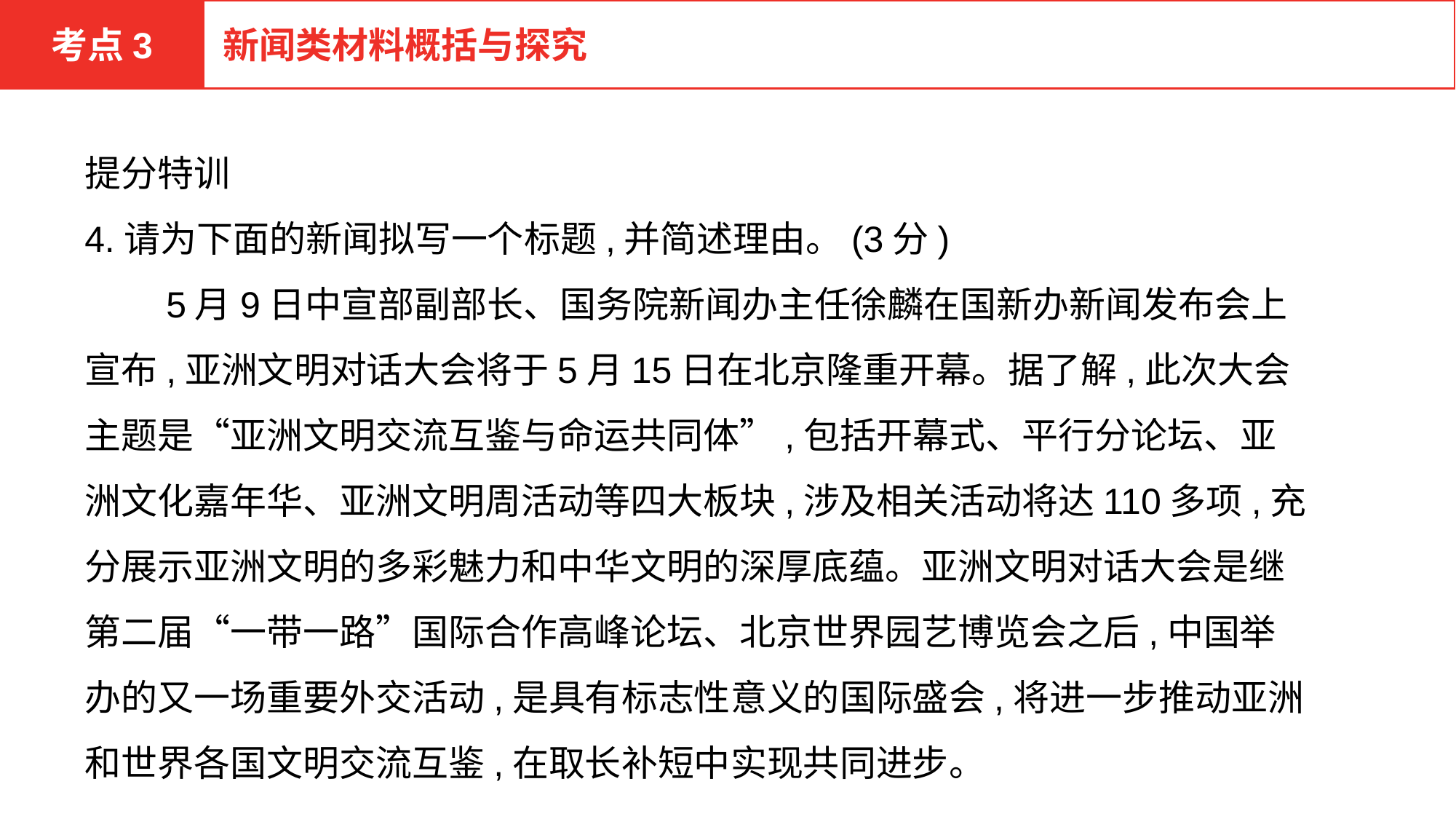

考点3
新闻类材料概括与探究
提分特训
4.请为下面的新闻拟写一个标题,并简述理由。(3分)
　　5月9日中宣部副部长、国务院新闻办主任徐麟在国新办新闻发布会上宣布,亚洲文明对话大会将于5月15日在北京隆重开幕。据了解,此次大会主题是“亚洲文明交流互鉴与命运共同体”,包括开幕式、平行分论坛、亚洲文化嘉年华、亚洲文明周活动等四大板块,涉及相关活动将达110多项,充分展示亚洲文明的多彩魅力和中华文明的深厚底蕴。亚洲文明对话大会是继第二届“一带一路”国际合作高峰论坛、北京世界园艺博览会之后,中国举办的又一场重要外交活动,是具有标志性意义的国际盛会,将进一步推动亚洲和世界各国文明交流互鉴,在取长补短中实现共同进步。